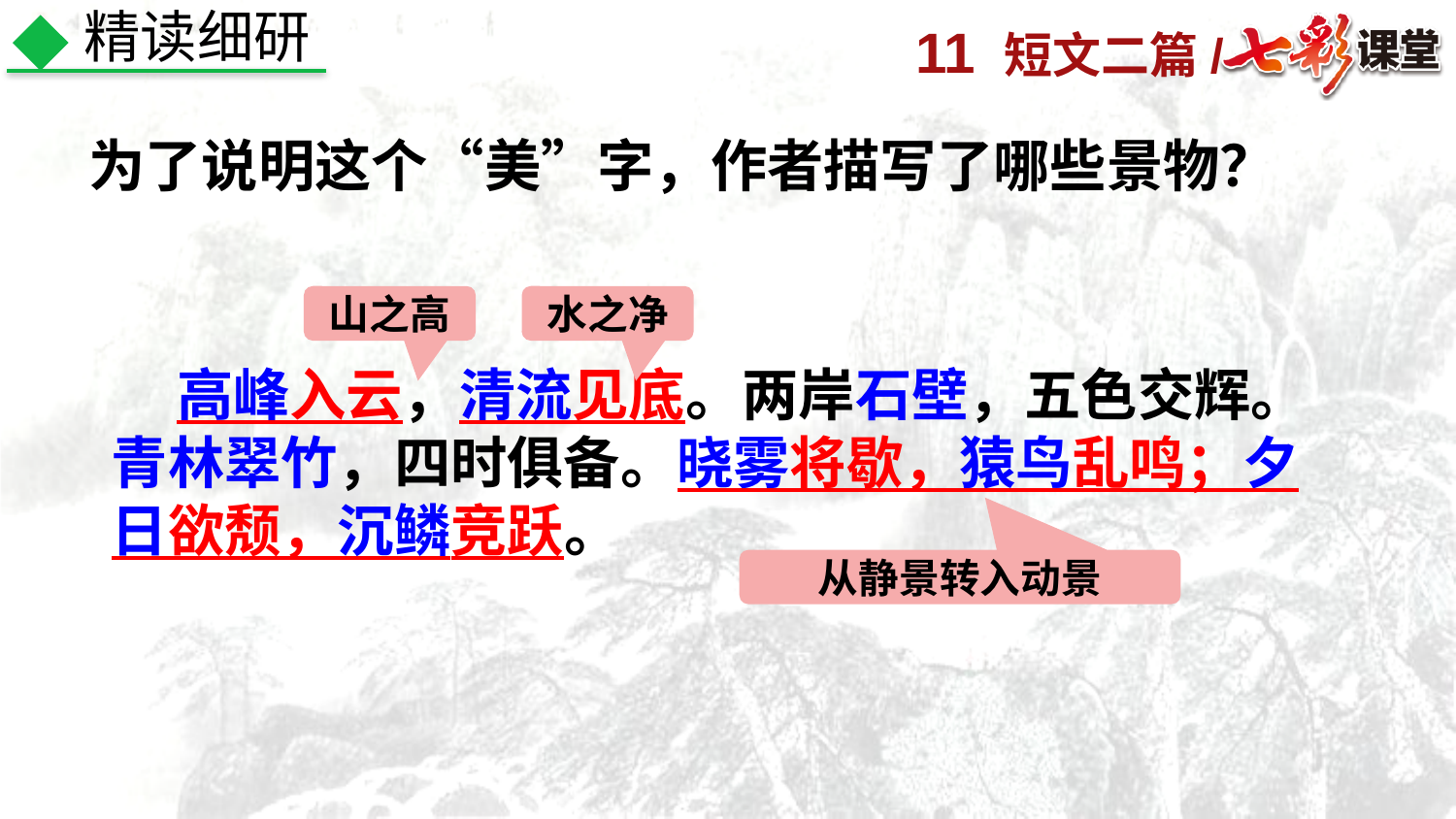

精读细研

为了说明这个“美”字，作者描写了哪些景物？
山之高
水之净
    高峰入云，清流见底。两岸石壁，五色交辉。青林翠竹，四时俱备。晓雾将歇，猿鸟乱鸣；夕日欲颓，沉鳞竞跃。
从静景转入动景